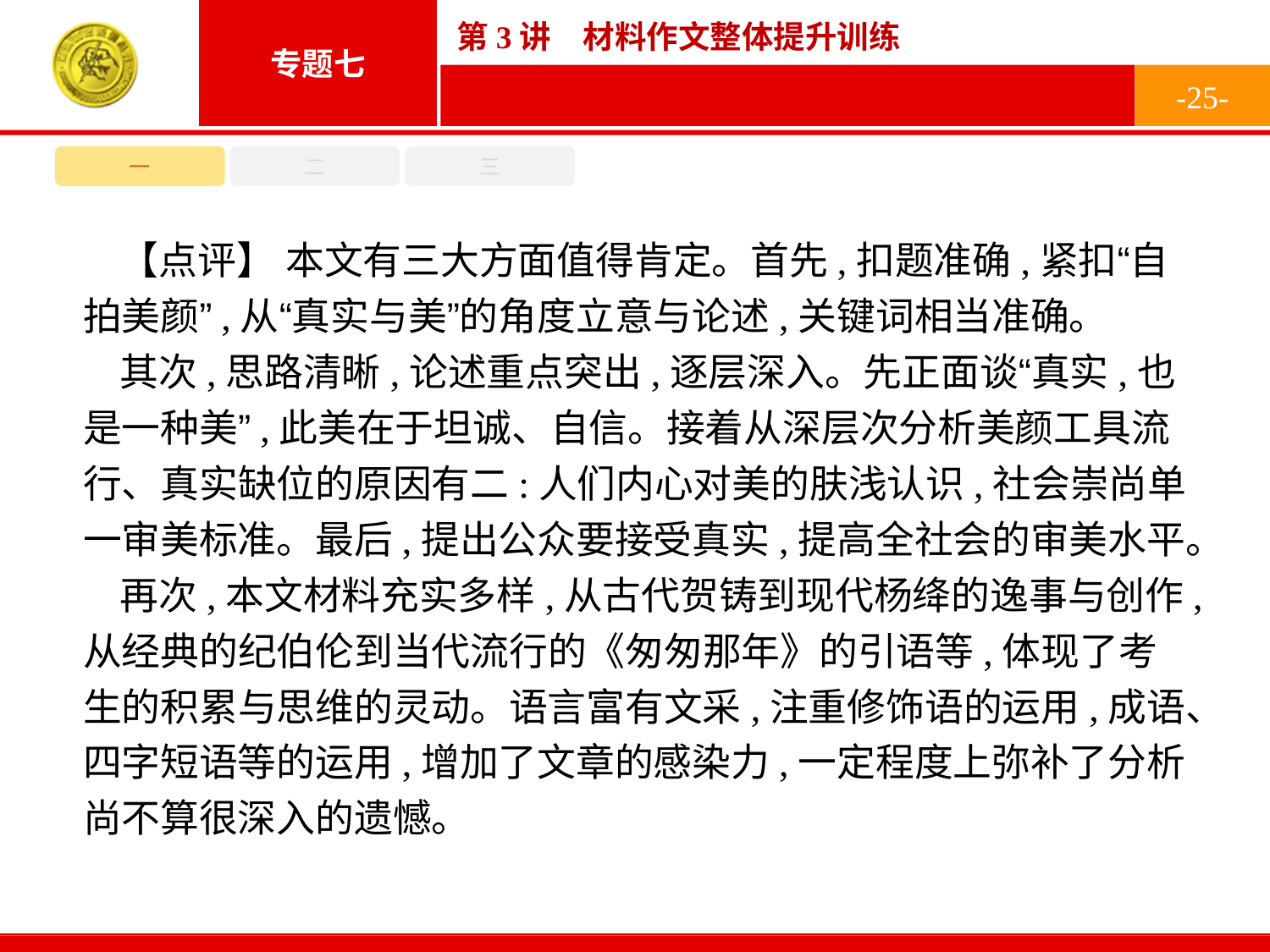

-25-
一
二
三
【点评】 本文有三大方面值得肯定。首先,扣题准确,紧扣“自拍美颜”,从“真实与美”的角度立意与论述,关键词相当准确。
其次,思路清晰,论述重点突出,逐层深入。先正面谈“真实,也是一种美”,此美在于坦诚、自信。接着从深层次分析美颜工具流行、真实缺位的原因有二:人们内心对美的肤浅认识,社会崇尚单一审美标准。最后,提出公众要接受真实,提高全社会的审美水平。
再次,本文材料充实多样,从古代贺铸到现代杨绛的逸事与创作,从经典的纪伯伦到当代流行的《匆匆那年》的引语等,体现了考生的积累与思维的灵动。语言富有文采,注重修饰语的运用,成语、四字短语等的运用,增加了文章的感染力,一定程度上弥补了分析尚不算很深入的遗憾。